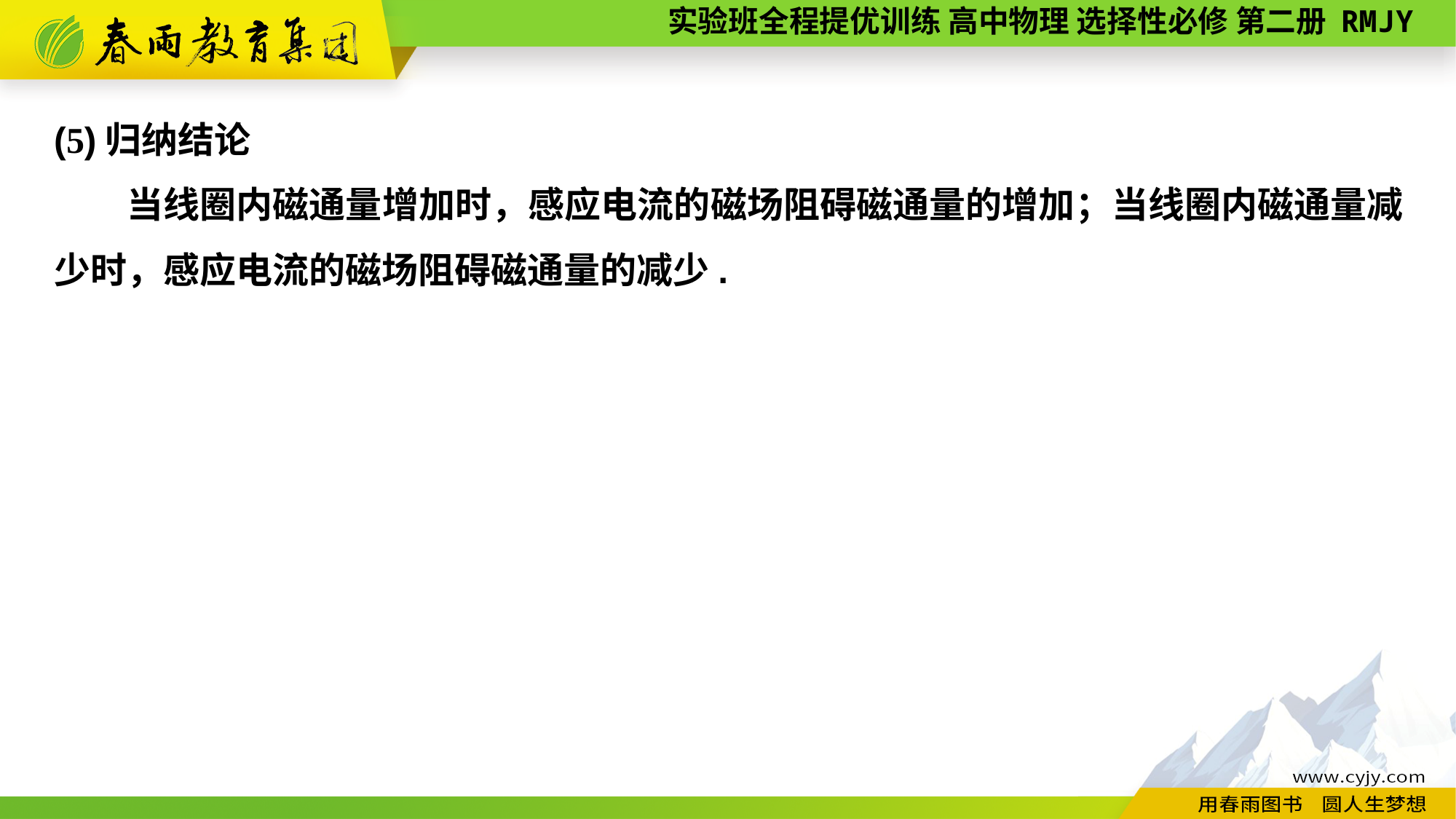

(5)归纳结论
　　当线圈内磁通量增加时，感应电流的磁场阻碍磁通量的增加；当线圈内磁通量减少时，感应电流的磁场阻碍磁通量的减少.